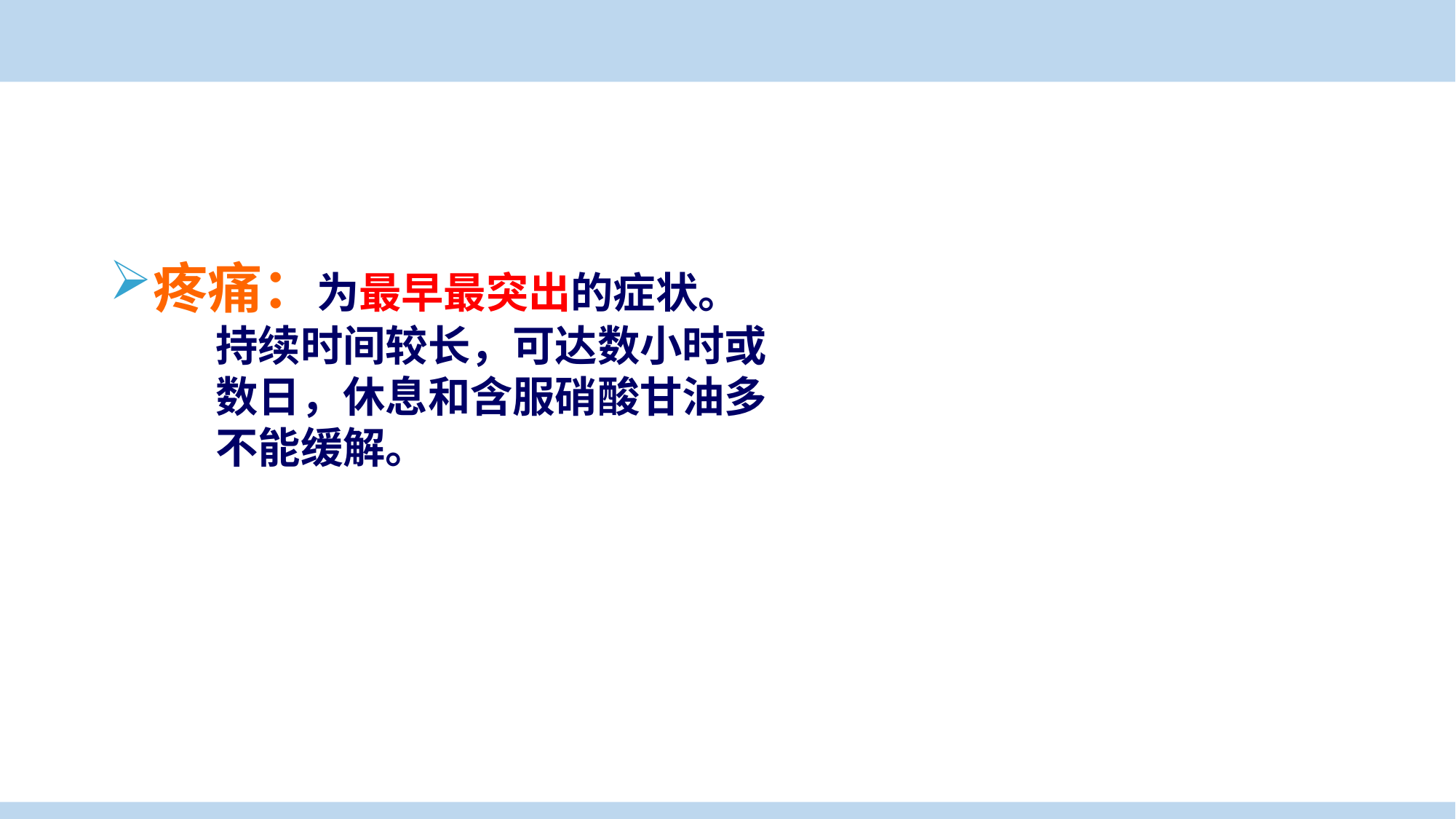

疼痛：为最早最突出的症状。
          持续时间较长，可达数小时或
          数日，休息和含服硝酸甘油多
          不能缓解。